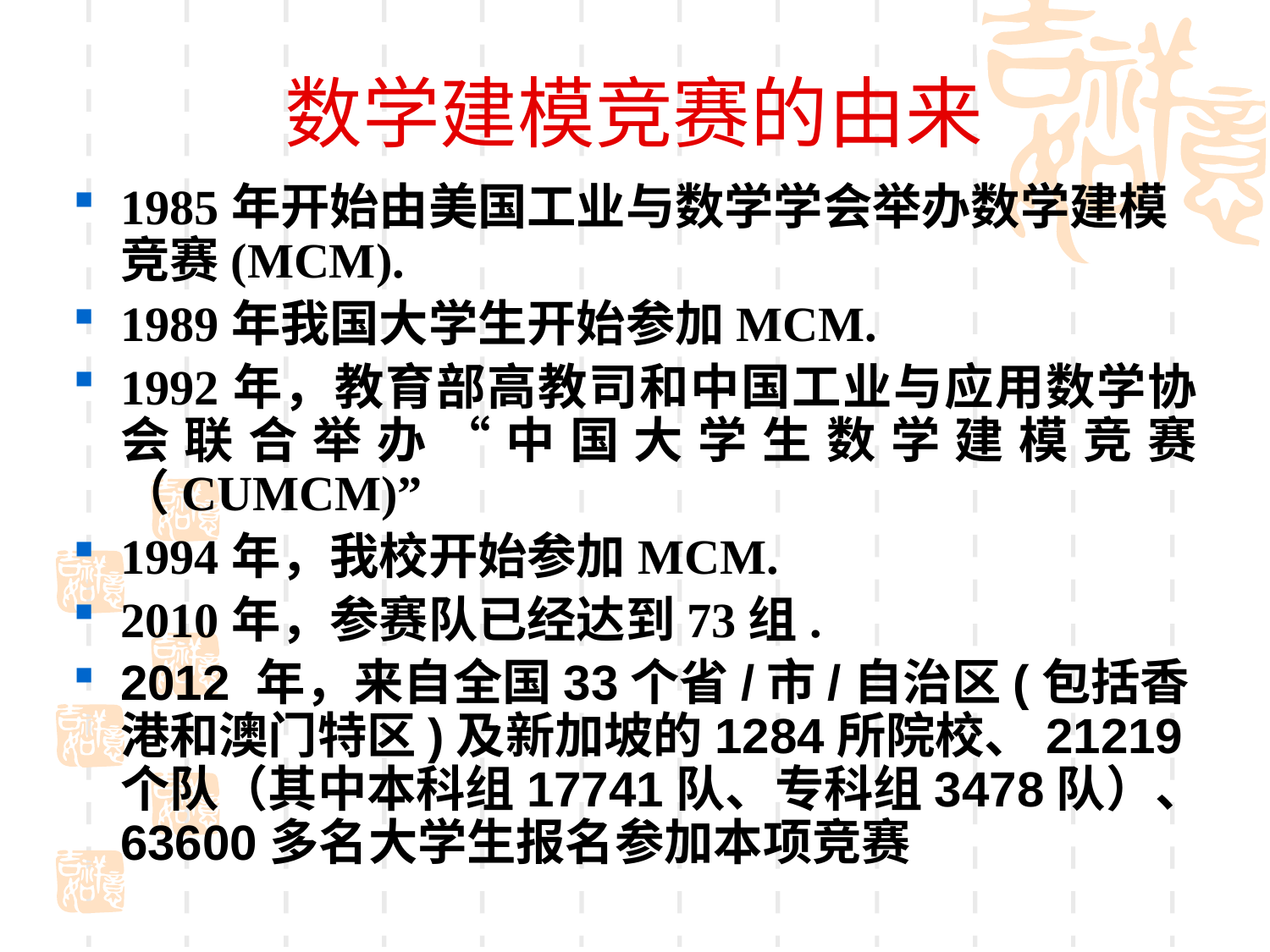

# 数学建模竞赛的由来
1985年开始由美国工业与数学学会举办数学建模竞赛(MCM).
1989年我国大学生开始参加MCM.
1992年，教育部高教司和中国工业与应用数学协会联合举办“中国大学生数学建模竞赛（CUMCM)”
1994年，我校开始参加MCM.
2010年，参赛队已经达到73组.
2012 年，来自全国33个省/市/自治区(包括香港和澳门特区)及新加坡的1284所院校、21219个队（其中本科组17741队、专科组3478队）、63600多名大学生报名参加本项竞赛